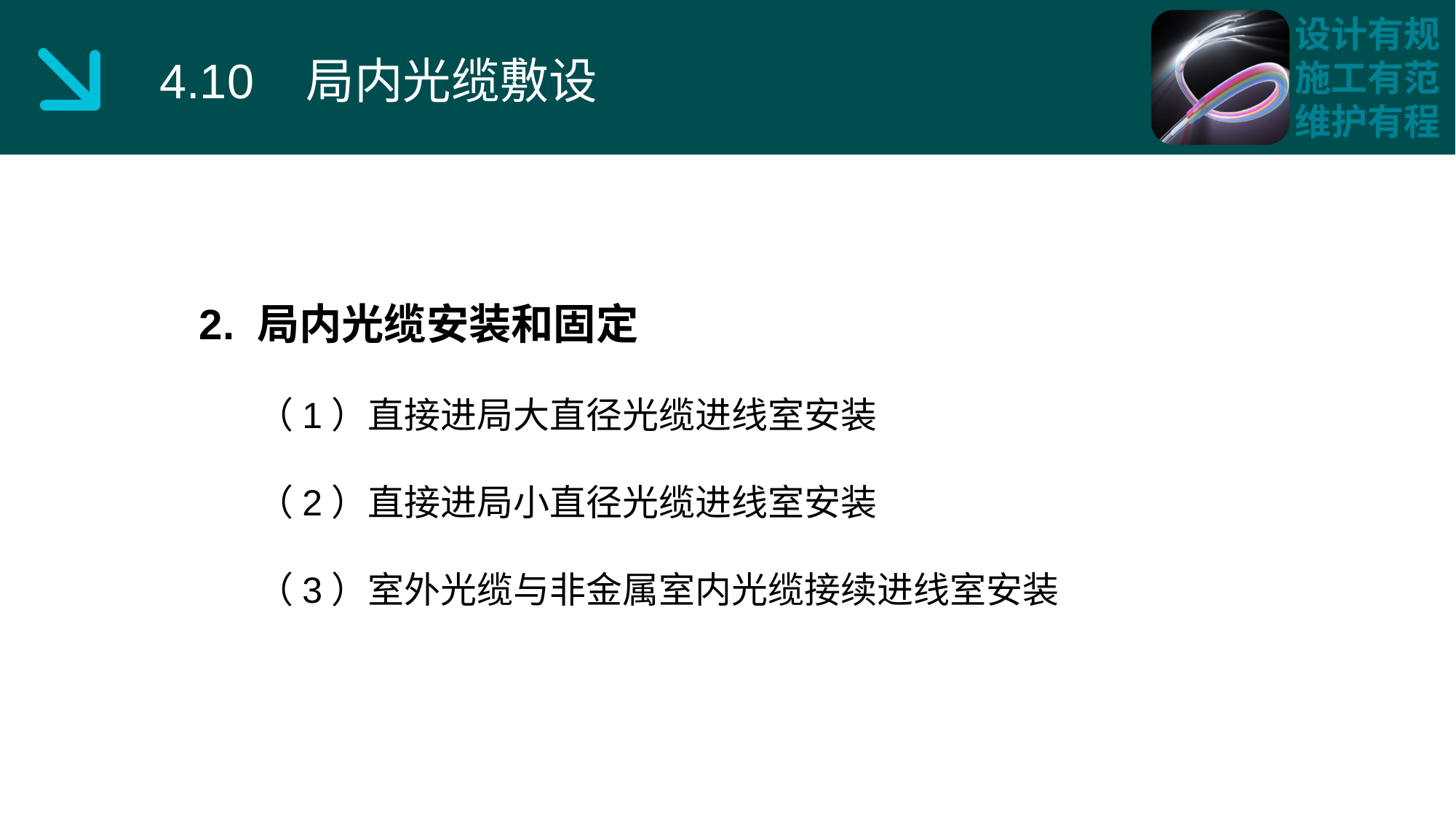

4.10   局内光缆敷设

2. 局内光缆安装和固定

      （1）直接进局大直径光缆进线室安装

      （2）直接进局小直径光缆进线室安装

      （3）室外光缆与非金属室内光缆接续进线室安装